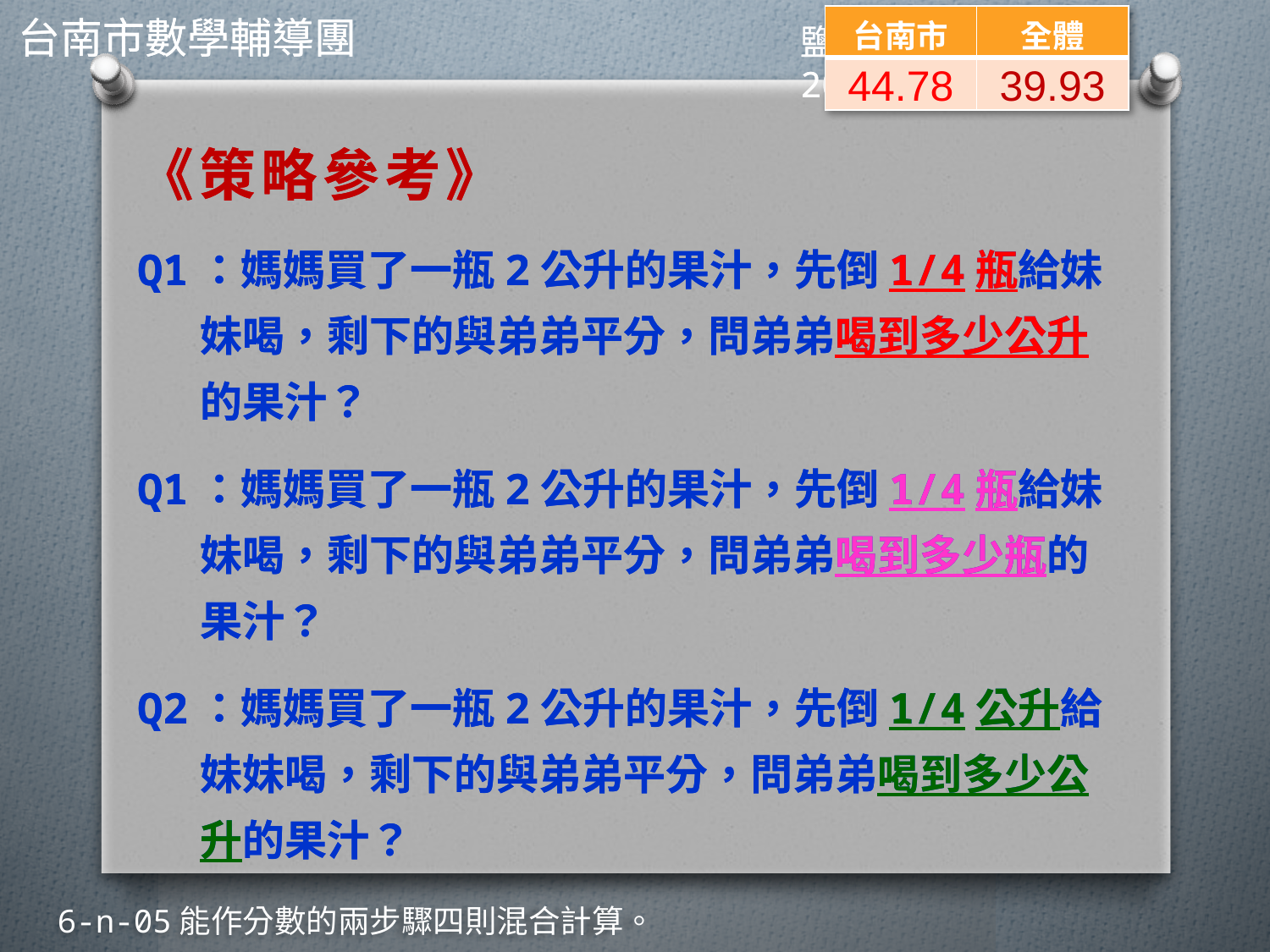

| 台南市 | 全體 |
| --- | --- |
| 44.78 | 39.93 |
《策略參考》
Q1：媽媽買了一瓶2公升的果汁，先倒1/4瓶給妹妹喝，剩下的與弟弟平分，問弟弟喝到多少公升的果汁？
Q1：媽媽買了一瓶2公升的果汁，先倒1/4瓶給妹妹喝，剩下的與弟弟平分，問弟弟喝到多少瓶的果汁？
Q2：媽媽買了一瓶2公升的果汁，先倒1/4公升給妹妹喝，剩下的與弟弟平分，問弟弟喝到多少公升的果汁？
《策略參考》
Q1：媽媽買了一瓶2公升的果汁，先倒1/4瓶給妹妹喝，剩下的與弟弟平分，問弟弟喝到多少公升的果汁？
Q1：媽媽買了一瓶2公升的果汁，先倒1/4瓶給妹妹喝，剩下的與弟弟平分，問弟弟喝到多少瓶的果汁？
Q2：媽媽買了一瓶2公升的果汁，先倒1/4公升給妹妹喝，剩下的與弟弟平分，問弟弟喝到多少公升的果汁？
6-n-05能作分數的兩步驟四則混合計算。